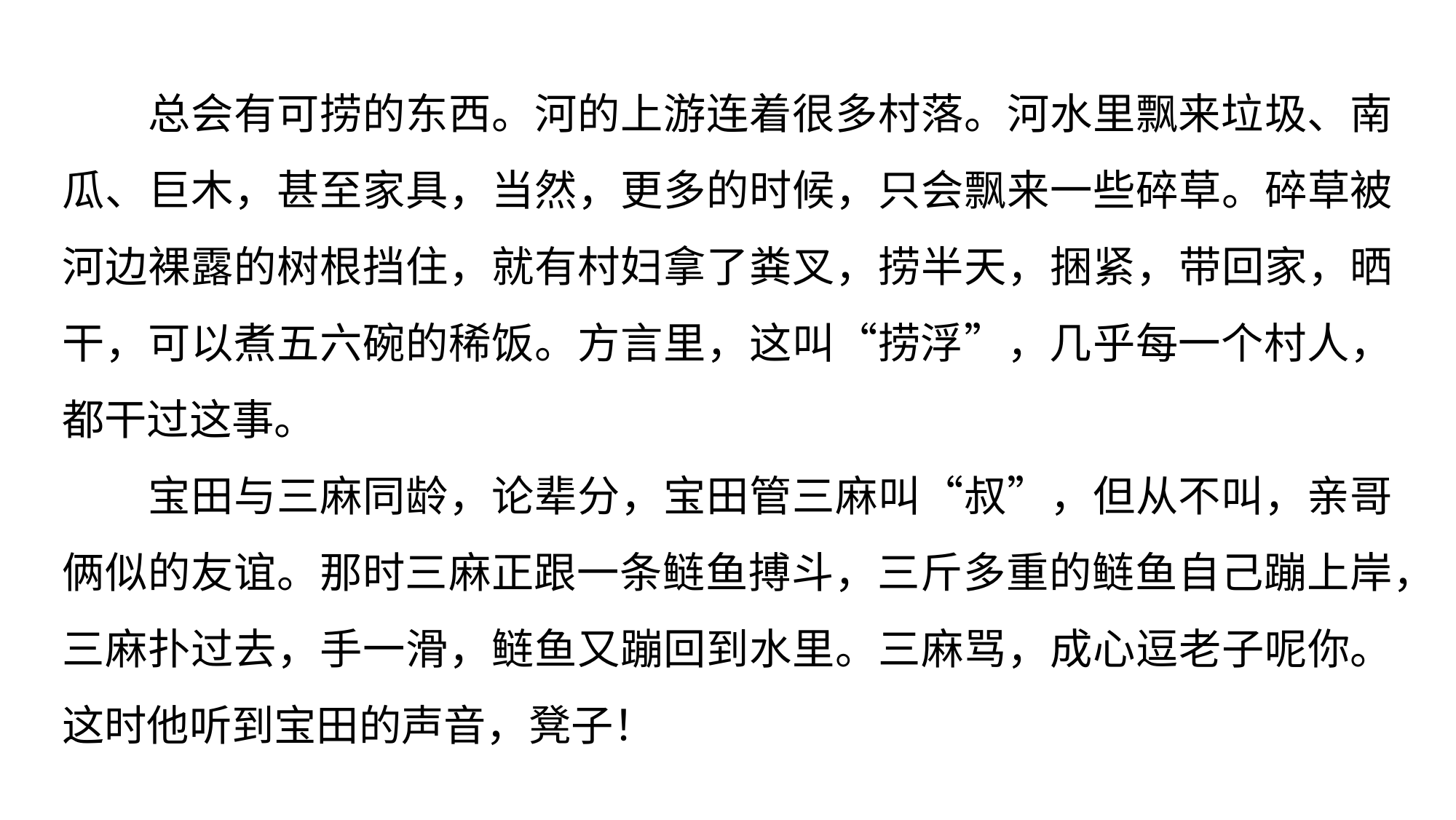

总会有可捞的东西。河的上游连着很多村落。河水里飘来垃圾、南瓜、巨木，甚至家具，当然，更多的时候，只会飘来一些碎草。碎草被河边裸露的树根挡住，就有村妇拿了粪叉，捞半天，捆紧，带回家，晒干，可以煮五六碗的稀饭。方言里，这叫“捞浮”，几乎每一个村人，都干过这事。
宝田与三麻同龄，论辈分，宝田管三麻叫“叔”，但从不叫，亲哥俩似的友谊。那时三麻正跟一条鲢鱼搏斗，三斤多重的鲢鱼自己蹦上岸，三麻扑过去，手一滑，鲢鱼又蹦回到水里。三麻骂，成心逗老子呢你。这时他听到宝田的声音，凳子！